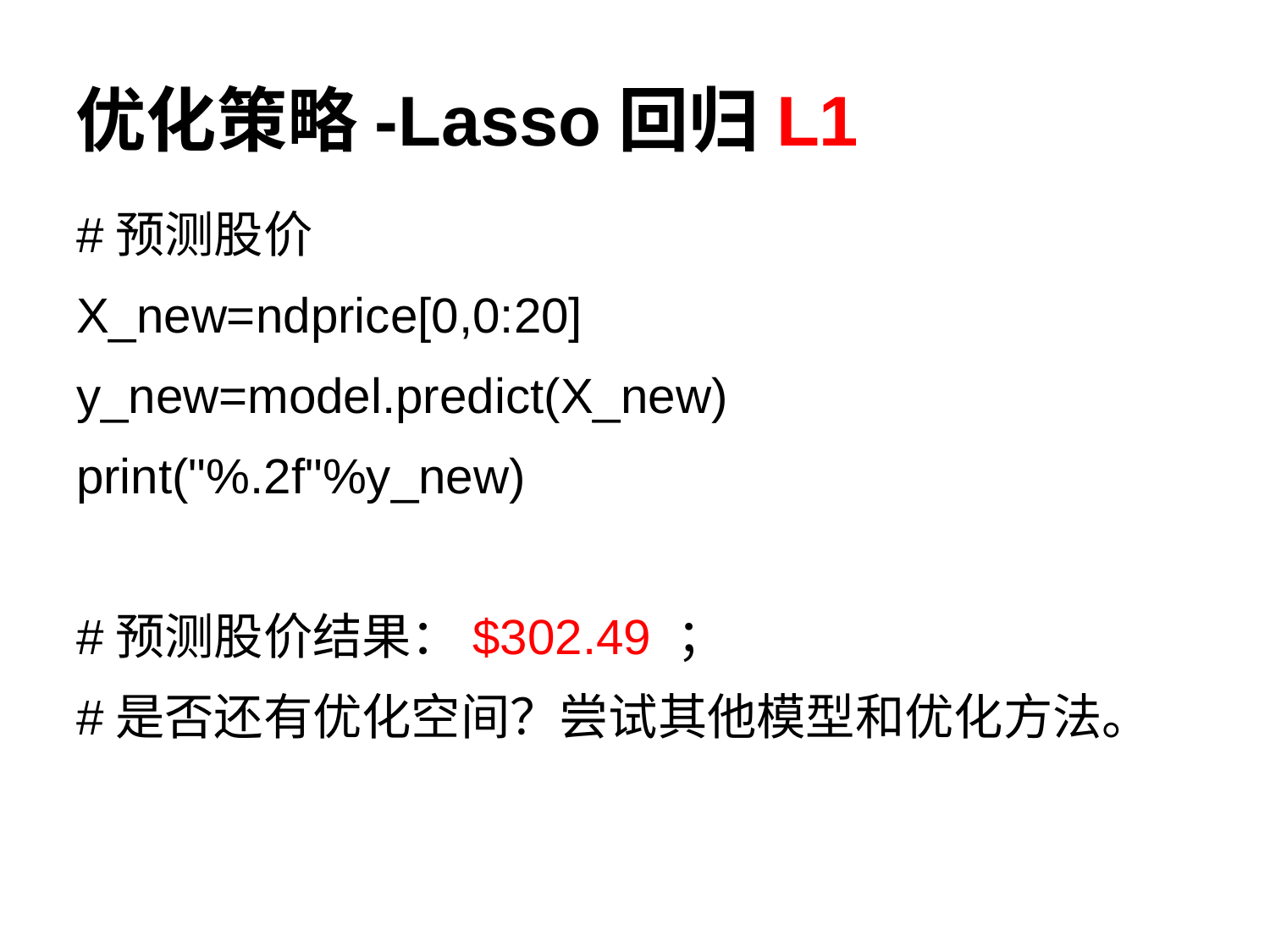

# 优化策略-Lasso回归L1
#预测股价
X_new=ndprice[0,0:20]
y_new=model.predict(X_new)
print("%.2f"%y_new)

#预测股价结果：$302.49 ；
#是否还有优化空间？尝试其他模型和优化方法。